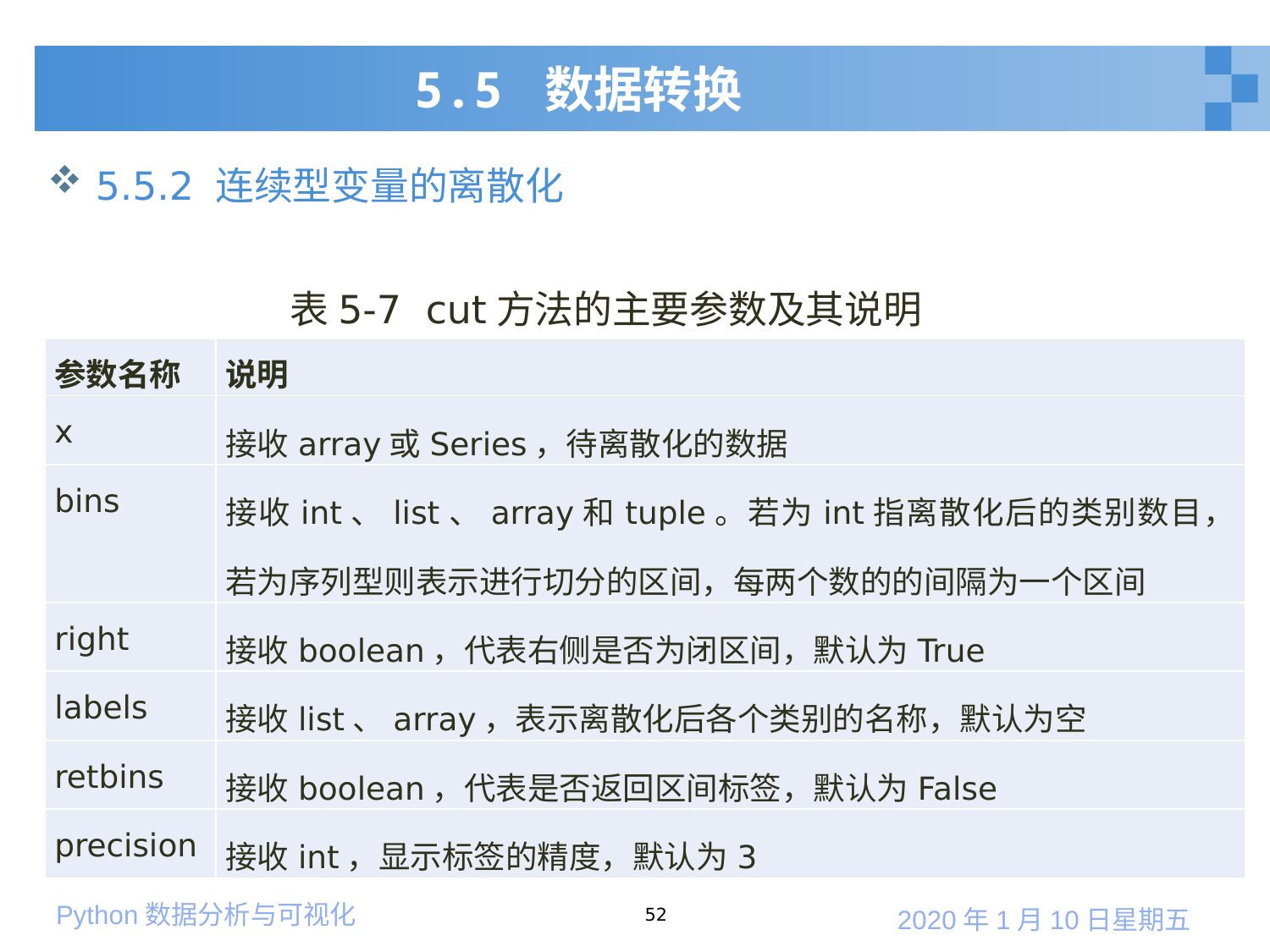

# 5.5 数据转换
5.5.2 连续型变量的离散化
表5-7  cut方法的主要参数及其说明
| 参数名称 | 说明 |
| --- | --- |
| x | 接收array或Series，待离散化的数据 |
| bins | 接收int、list、array和tuple。若为int指离散化后的类别数目，若为序列型则表示进行切分的区间，每两个数的的间隔为一个区间 |
| right | 接收boolean，代表右侧是否为闭区间，默认为True |
| labels | 接收list、array，表示离散化后各个类别的名称，默认为空 |
| retbins | 接收boolean，代表是否返回区间标签，默认为False |
| precision | 接收int，显示标签的精度，默认为3 |
52
2020年1月10日星期五